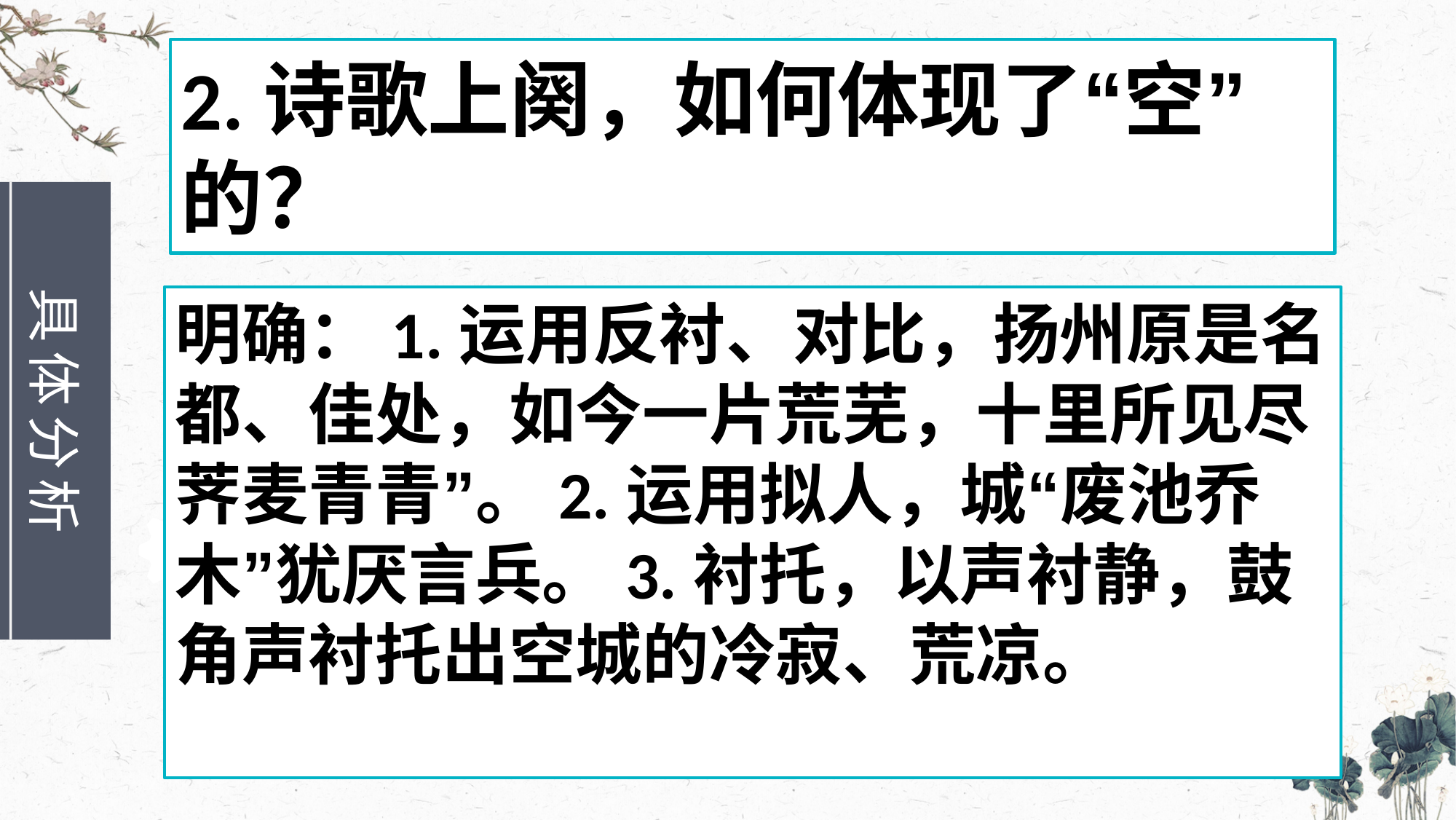

2.诗歌上阕，如何体现了“空”的？

具体分析

明确：1.运用反衬、对比，扬州原是名都、佳处，如今一片荒芜，十里所见尽荠麦青青”。2.运用拟人，城“废池乔木”犹厌言兵。3.衬托，以声衬静，鼓角声衬托出空城的冷寂、荒凉。